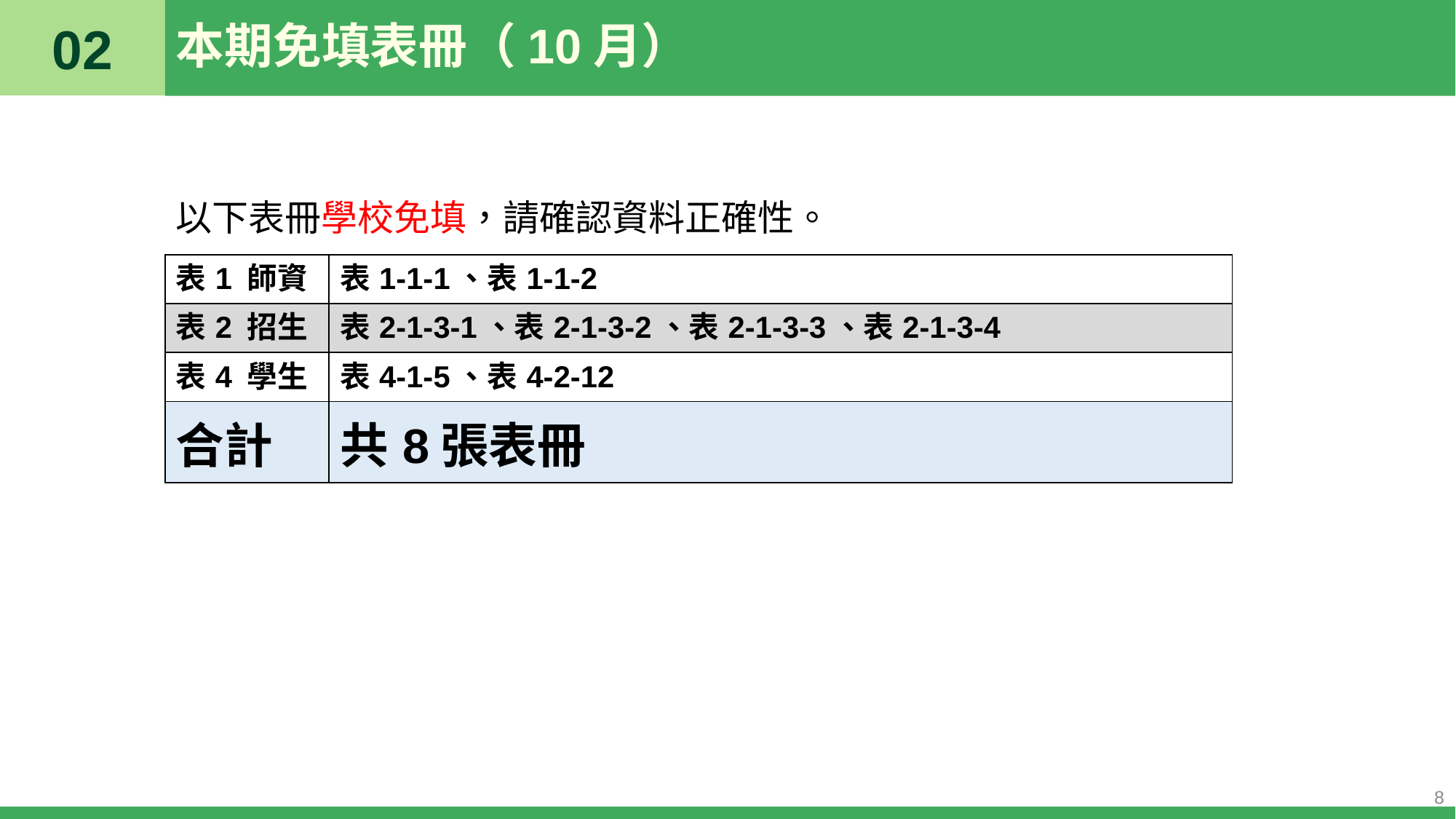

02
# 本期免填表冊（10月）
以下表冊學校免填，請確認資料正確性。
| 表1 師資 | 表1-1-1、表1-1-2 |
| --- | --- |
| 表2 招生 | 表2-1-3-1、表2-1-3-2、表2-1-3-3、表2-1-3-4 |
| 表4 學生 | 表4-1-5、表4-2-12 |
| 合計 | 共8張表冊 |
8